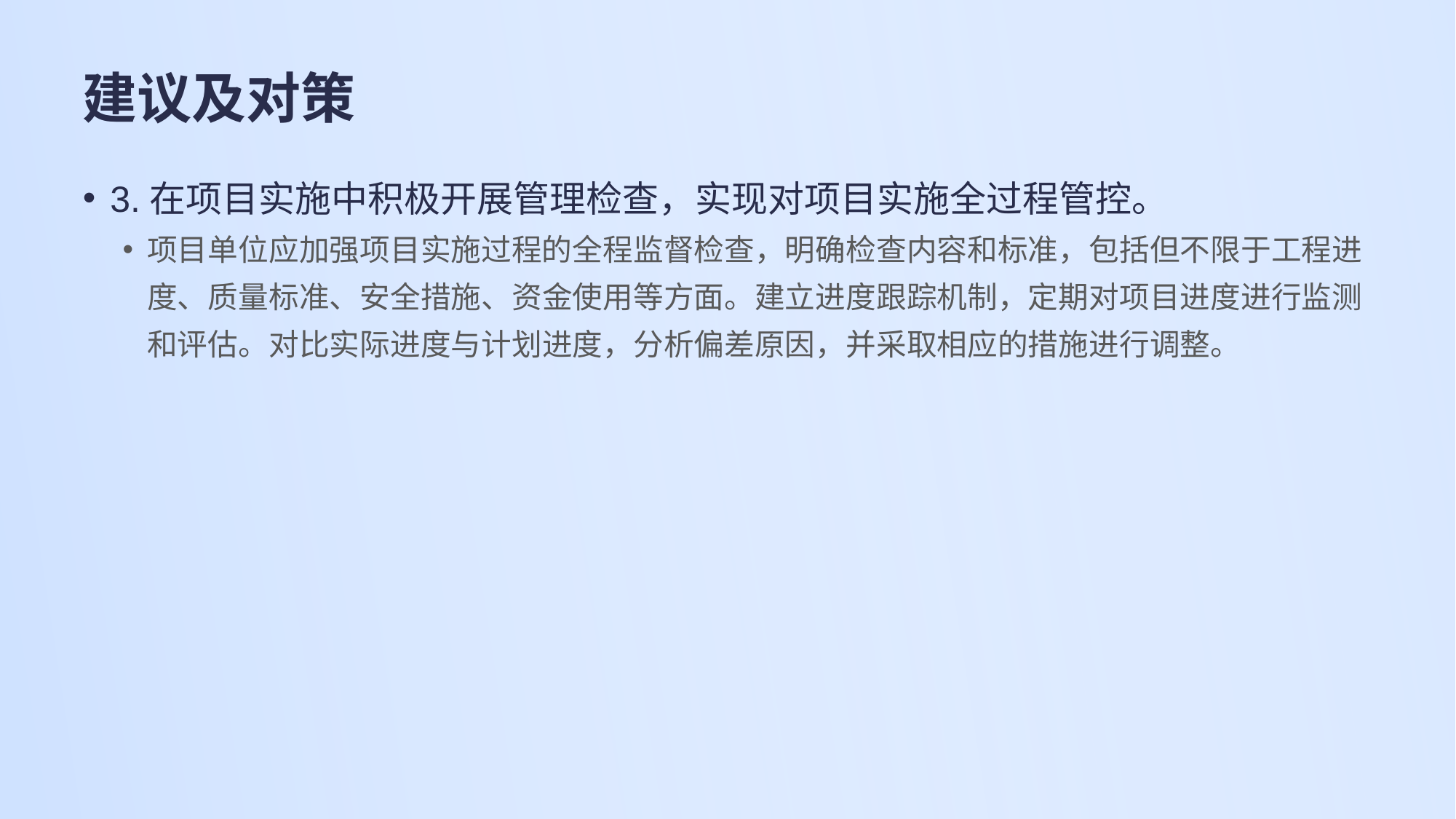

# 建议及对策
3.在项目实施中积极开展管理检查，实现对项目实施全过程管控。
项目单位应加强项目实施过程的全程监督检查，明确检查内容和标准，包括但不限于工程进度、质量标准、安全措施、资金使用等方面。建立进度跟踪机制，定期对项目进度进行监测和评估。对比实际进度与计划进度，分析偏差原因，并采取相应的措施进行调整。